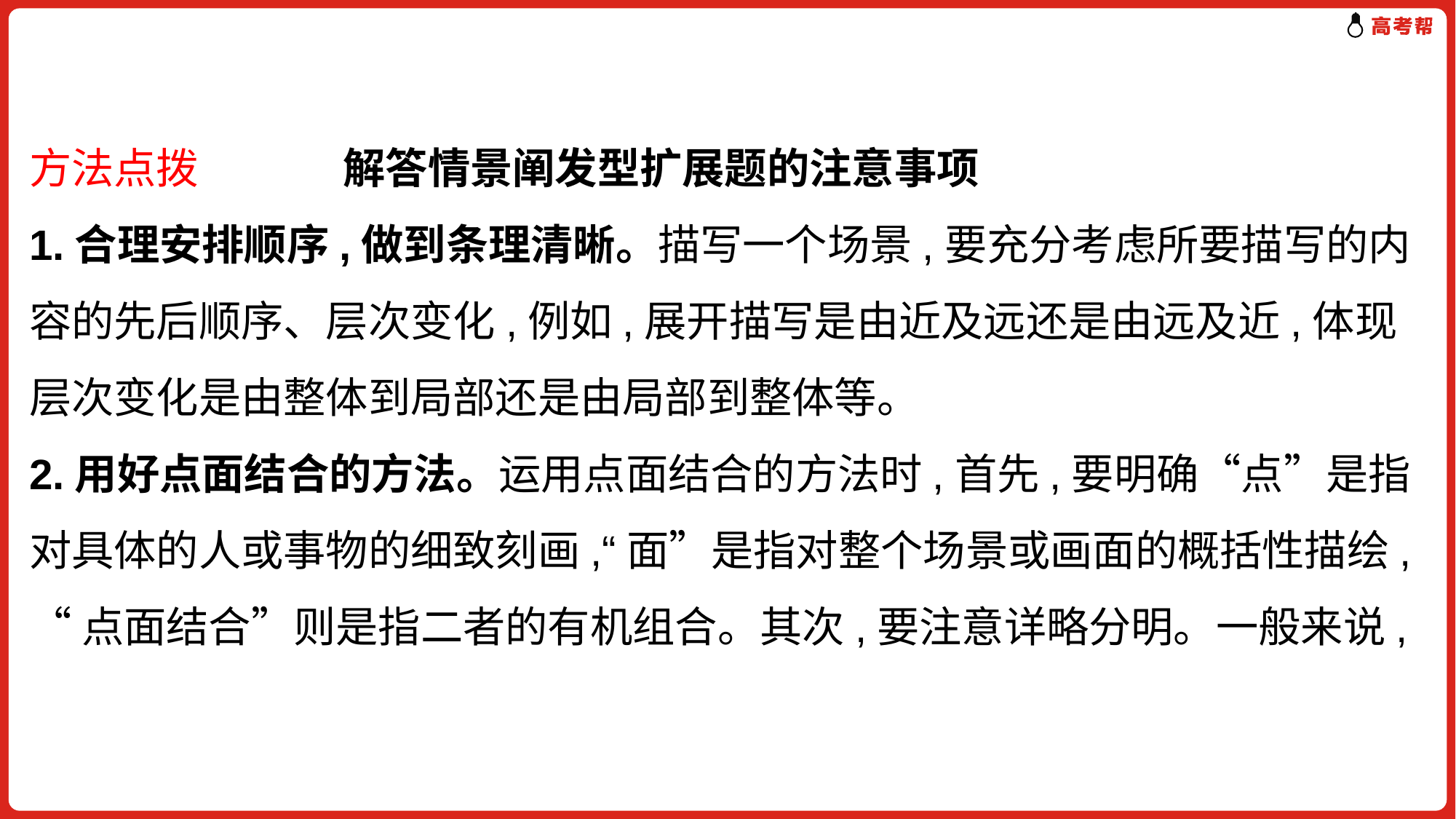

方法点拨               解答情景阐发型扩展题的注意事项
1.合理安排顺序,做到条理清晰。描写一个场景,要充分考虑所要描写的内容的先后顺序、层次变化,例如,展开描写是由近及远还是由远及近,体现层次变化是由整体到局部还是由局部到整体等。
2.用好点面结合的方法。运用点面结合的方法时,首先,要明确“点”是指对具体的人或事物的细致刻画,“面”是指对整个场景或画面的概括性描绘,
“点面结合”则是指二者的有机组合。其次,要注意详略分明。一般来说,